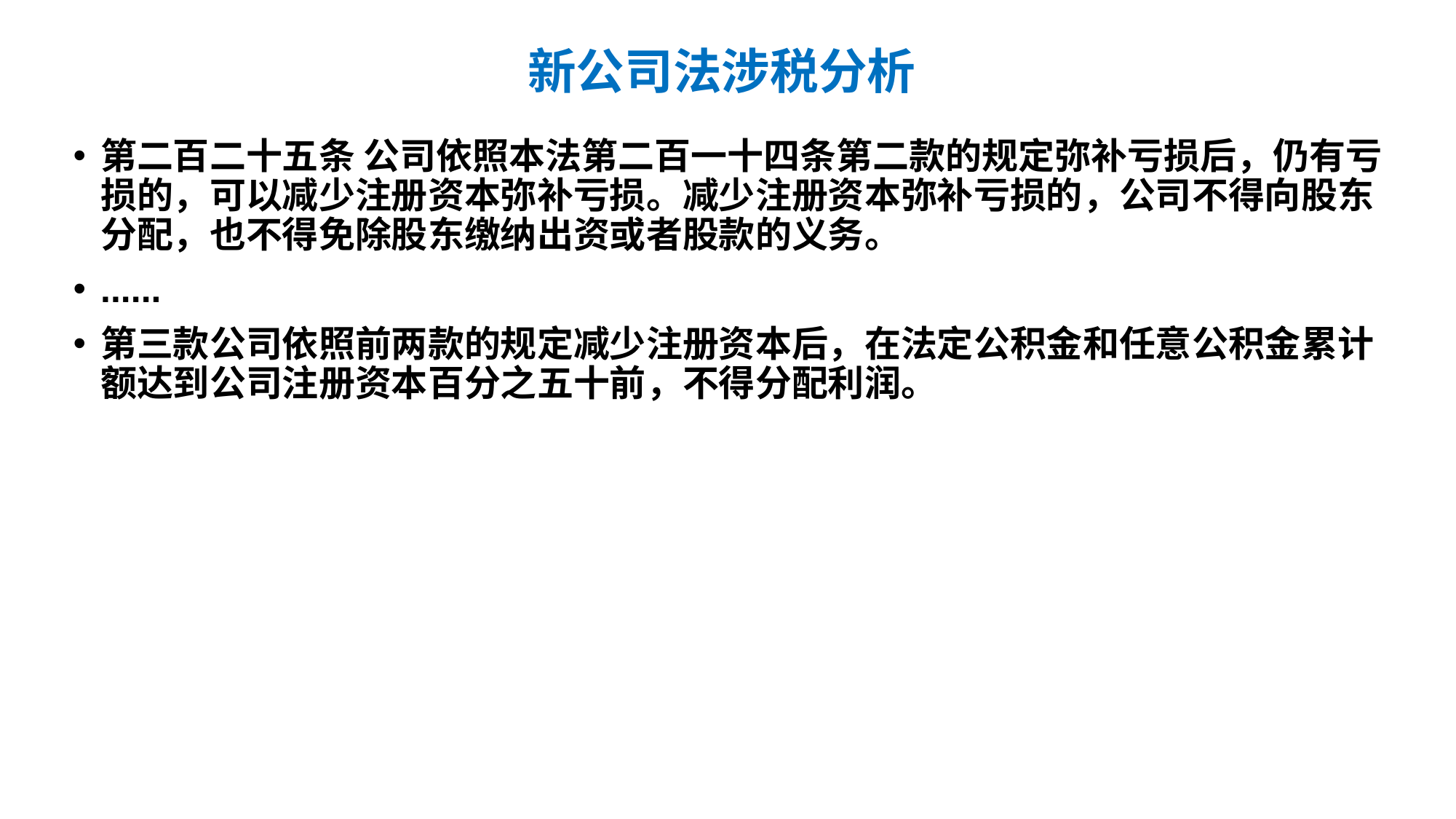

# 新公司法涉税分析
第二百二十五条 公司依照本法第二百一十四条第二款的规定弥补亏损后，仍有亏损的，可以减少注册资本弥补亏损。减少注册资本弥补亏损的，公司不得向股东分配，也不得免除股东缴纳出资或者股款的义务。
......
第三款公司依照前两款的规定减少注册资本后，在法定公积金和任意公积金累计额达到公司注册资本百分之五十前，不得分配利润。